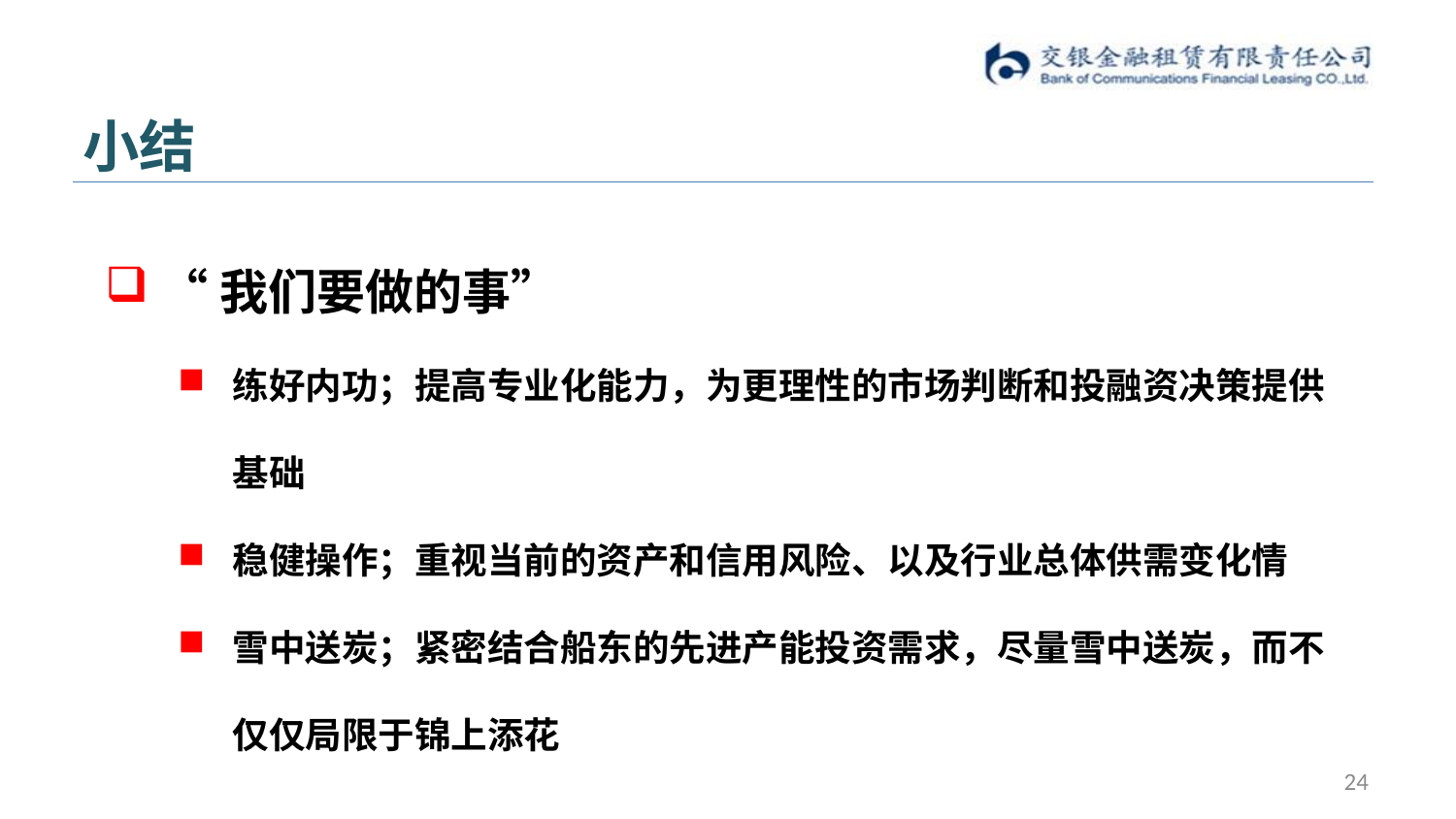

# 小结
“我们要做的事”
练好内功；提高专业化能力，为更理性的市场判断和投融资决策提供基础
稳健操作；重视当前的资产和信用风险、以及行业总体供需变化情
雪中送炭；紧密结合船东的先进产能投资需求，尽量雪中送炭，而不仅仅局限于锦上添花

24